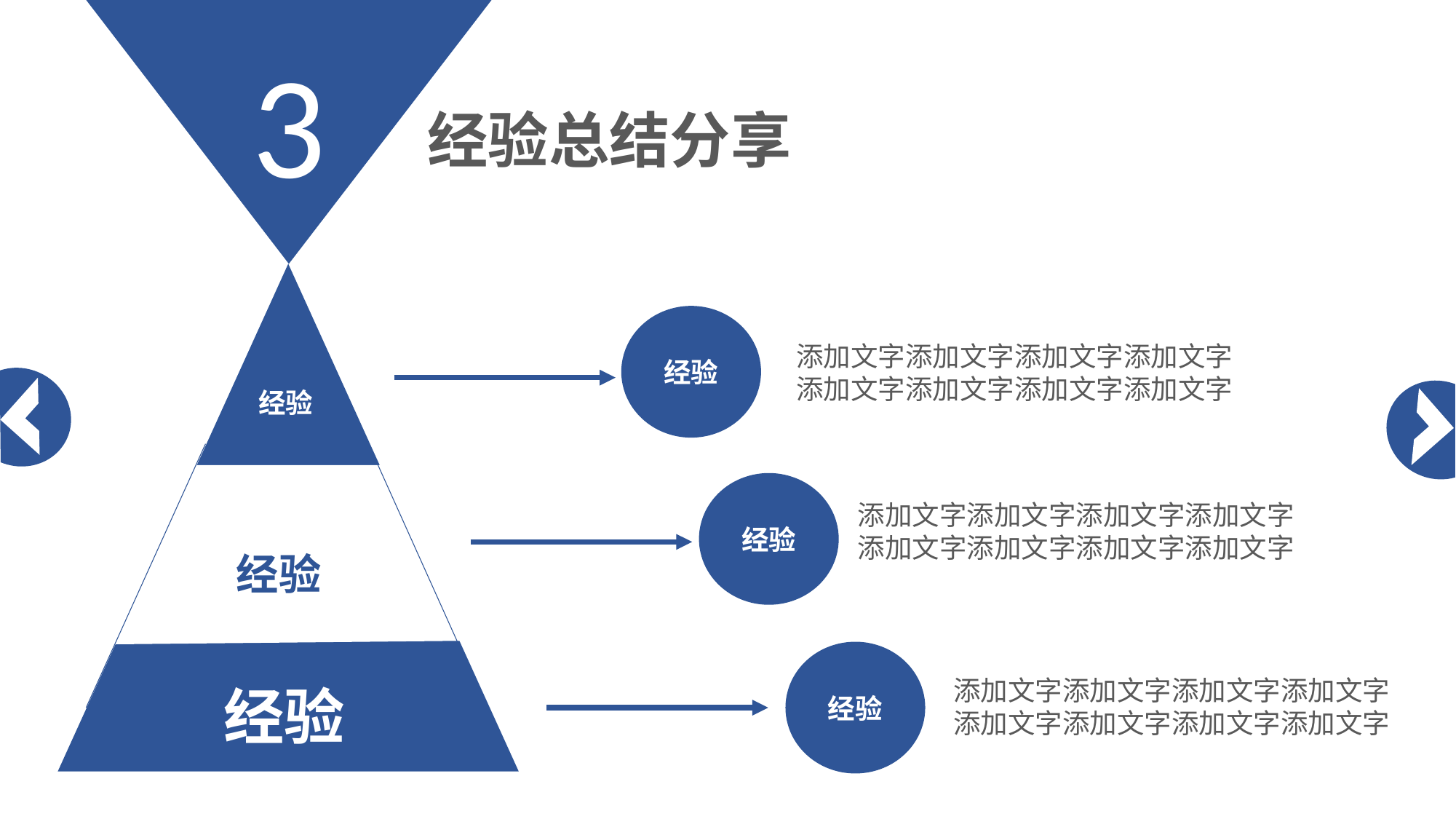

3
经验总结分享

经验
添加文字添加文字添加文字添加文字
添加文字添加文字添加文字添加文字

经验

20XX年工作展望

经验
添加文字添加文字添加文字添加文字
添加文字添加文字添加文字添加文字
经验

经验
添加文字添加文字添加文字添加文字
添加文字添加文字添加文字添加文字
经验